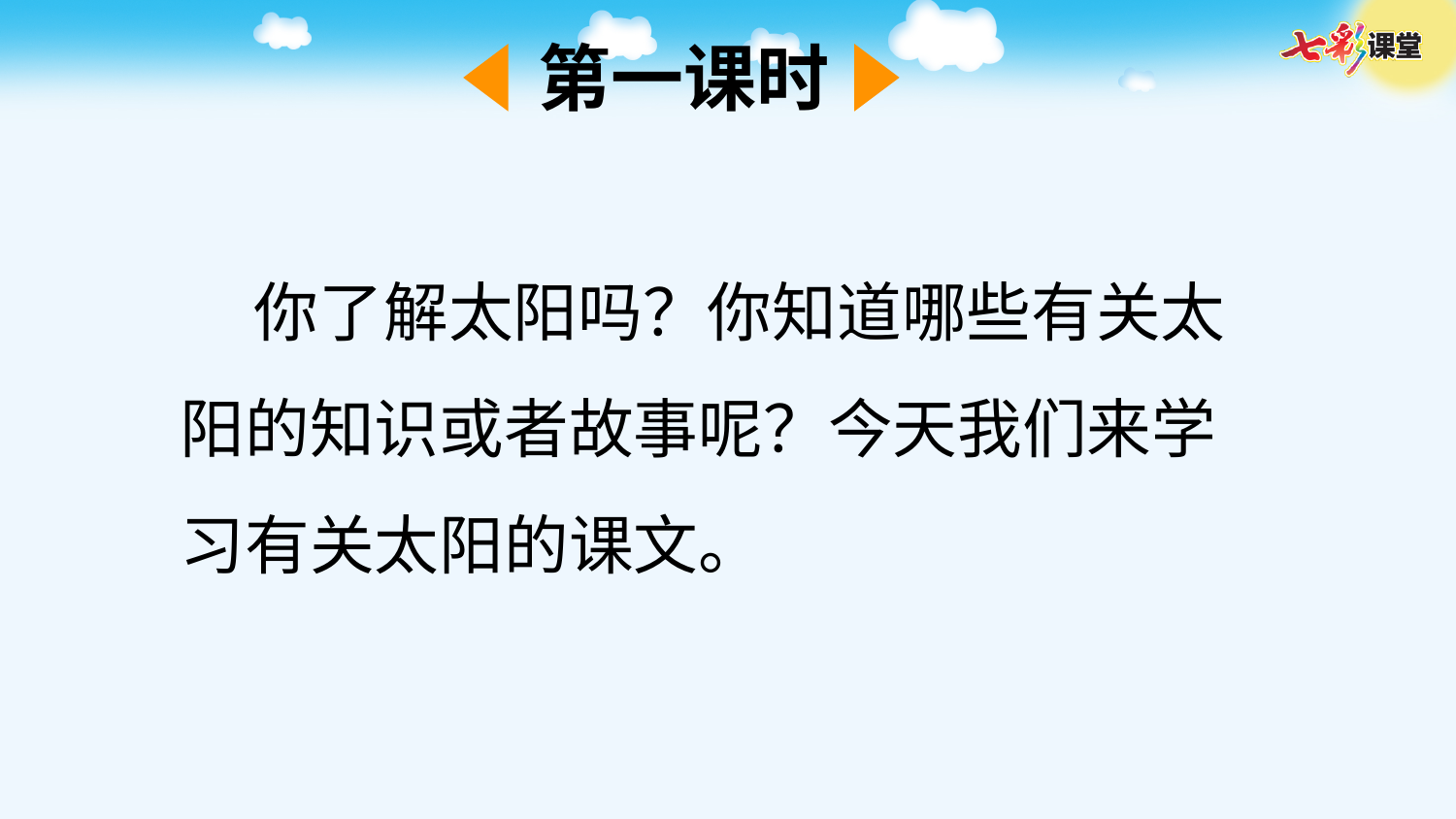

第一课时

    你了解太阳吗？你知道哪些有关太阳的知识或者故事呢？今天我们来学习有关太阳的课文。